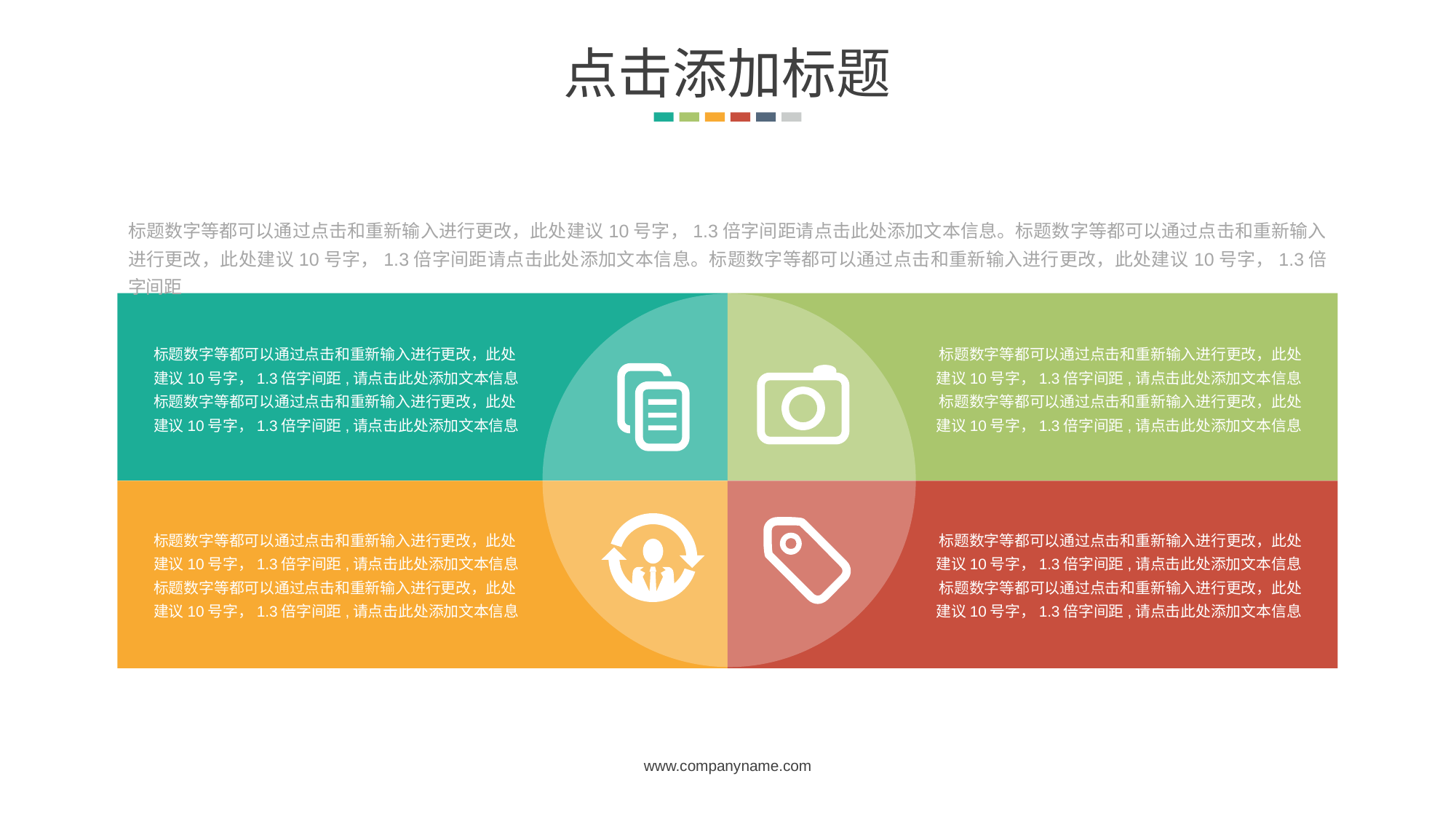

点击添加标题

标题数字等都可以通过点击和重新输入进行更改，此处建议10号字，1.3倍字间距请点击此处添加文本信息。标题数字等都可以通过点击和重新输入进行更改，此处建议10号字，1.3倍字间距请点击此处添加文本信息。标题数字等都可以通过点击和重新输入进行更改，此处建议10号字，1.3倍字间距

标题数字等都可以通过点击和重新输入进行更改，此处建议10号字，1.3倍字间距,请点击此处添加文本信息标题数字等都可以通过点击和重新输入进行更改，此处建议10号字，1.3倍字间距,请点击此处添加文本信息

标题数字等都可以通过点击和重新输入进行更改，此处建议10号字，1.3倍字间距,请点击此处添加文本信息标题数字等都可以通过点击和重新输入进行更改，此处建议10号字，1.3倍字间距,请点击此处添加文本信息

标题数字等都可以通过点击和重新输入进行更改，此处建议10号字，1.3倍字间距,请点击此处添加文本信息标题数字等都可以通过点击和重新输入进行更改，此处建议10号字，1.3倍字间距,请点击此处添加文本信息

标题数字等都可以通过点击和重新输入进行更改，此处建议10号字，1.3倍字间距,请点击此处添加文本信息标题数字等都可以通过点击和重新输入进行更改，此处建议10号字，1.3倍字间距,请点击此处添加文本信息